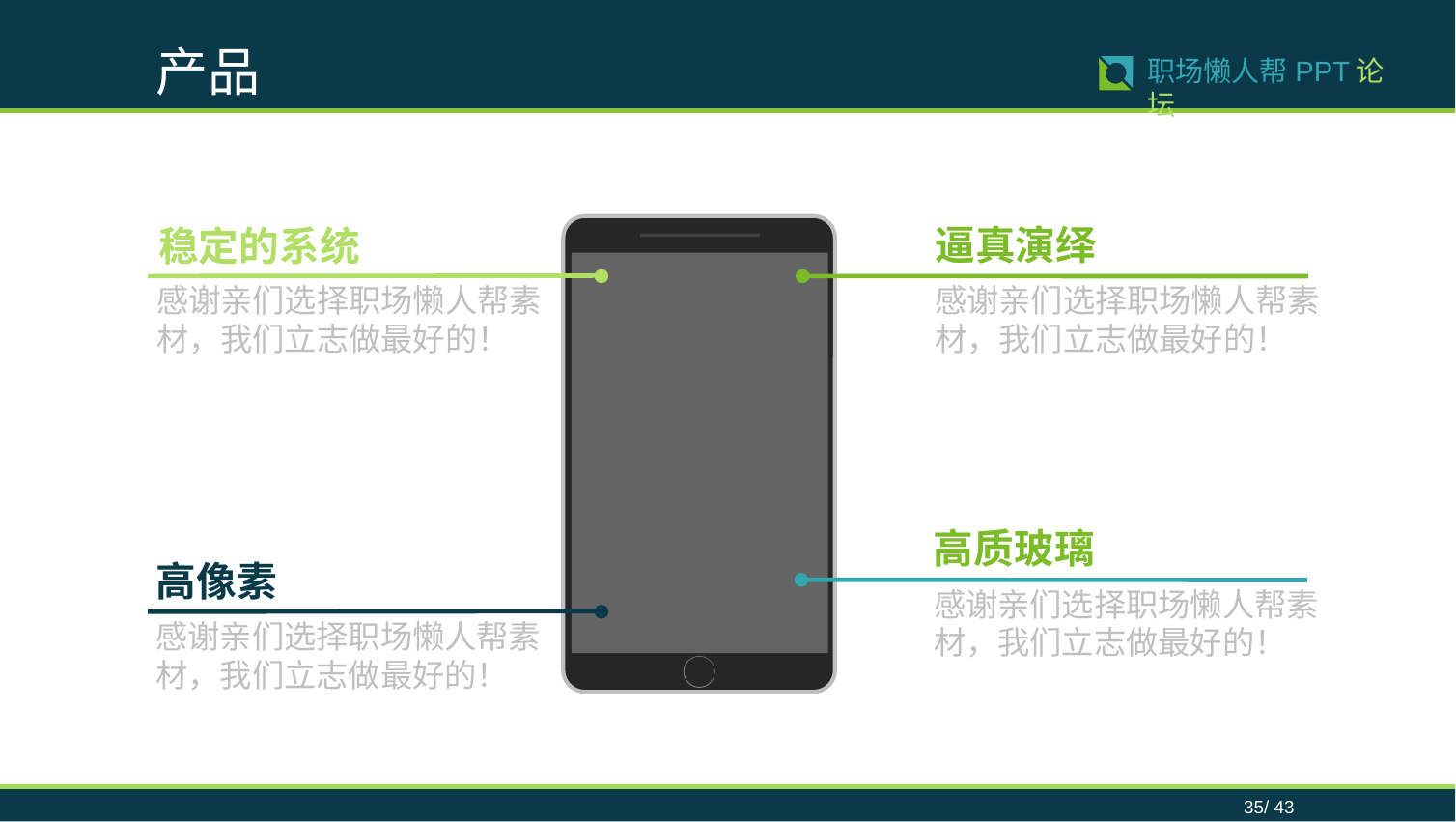

产品

35/ 43

职场懒人帮PPT论坛
逼真演绎
稳定的系统

感谢亲们选择职场懒人帮素材，我们立志做最好的！
感谢亲们选择职场懒人帮素材，我们立志做最好的！

高质玻璃
高像素

感谢亲们选择职场懒人帮素材，我们立志做最好的！

感谢亲们选择职场懒人帮素材，我们立志做最好的！